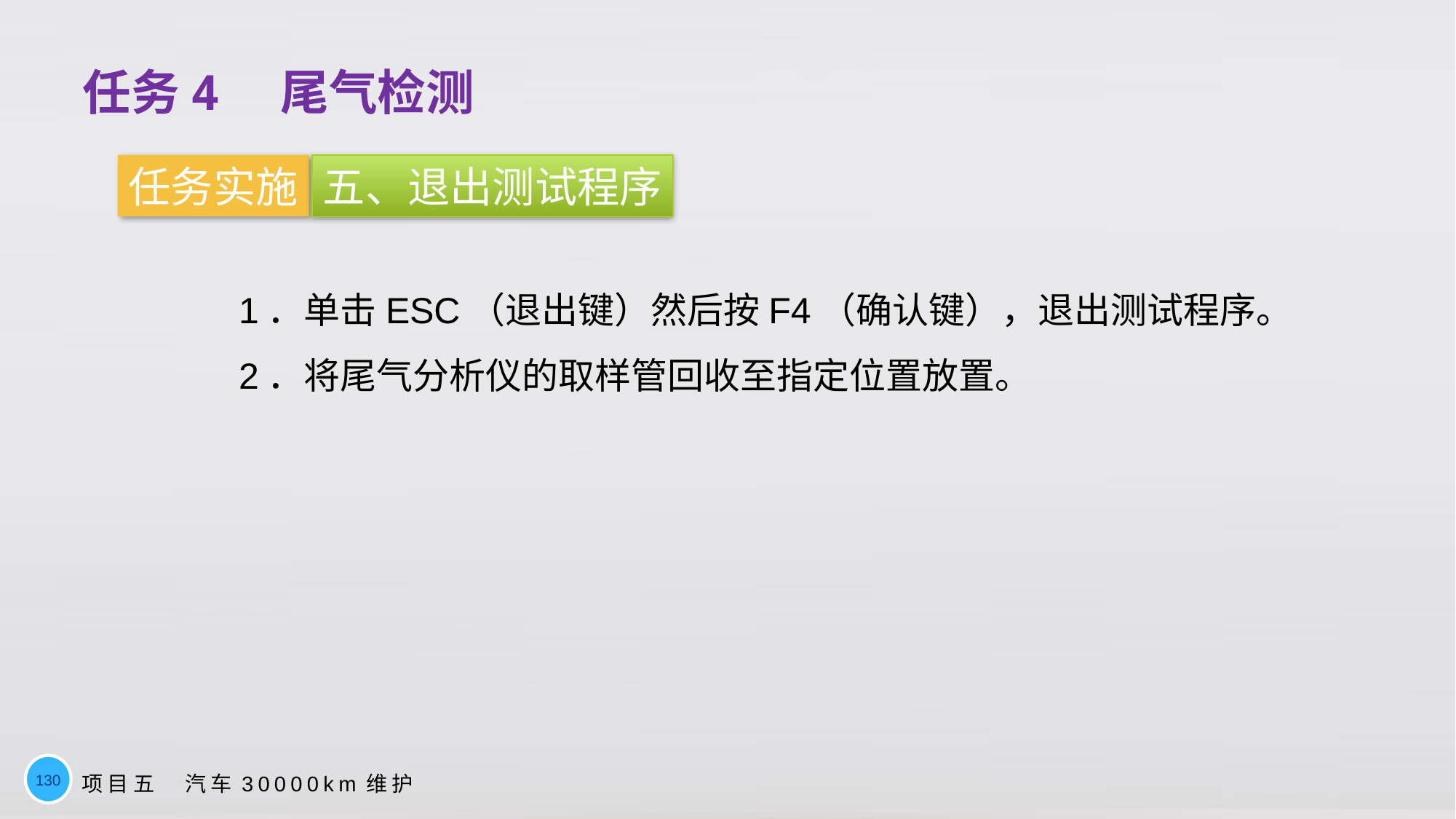

# 任务4　尾气检测
任务实施
五、退出测试程序
1．单击ESC（退出键）然后按F4（确认键），退出测试程序。
2．将尾气分析仪的取样管回收至指定位置放置。
130